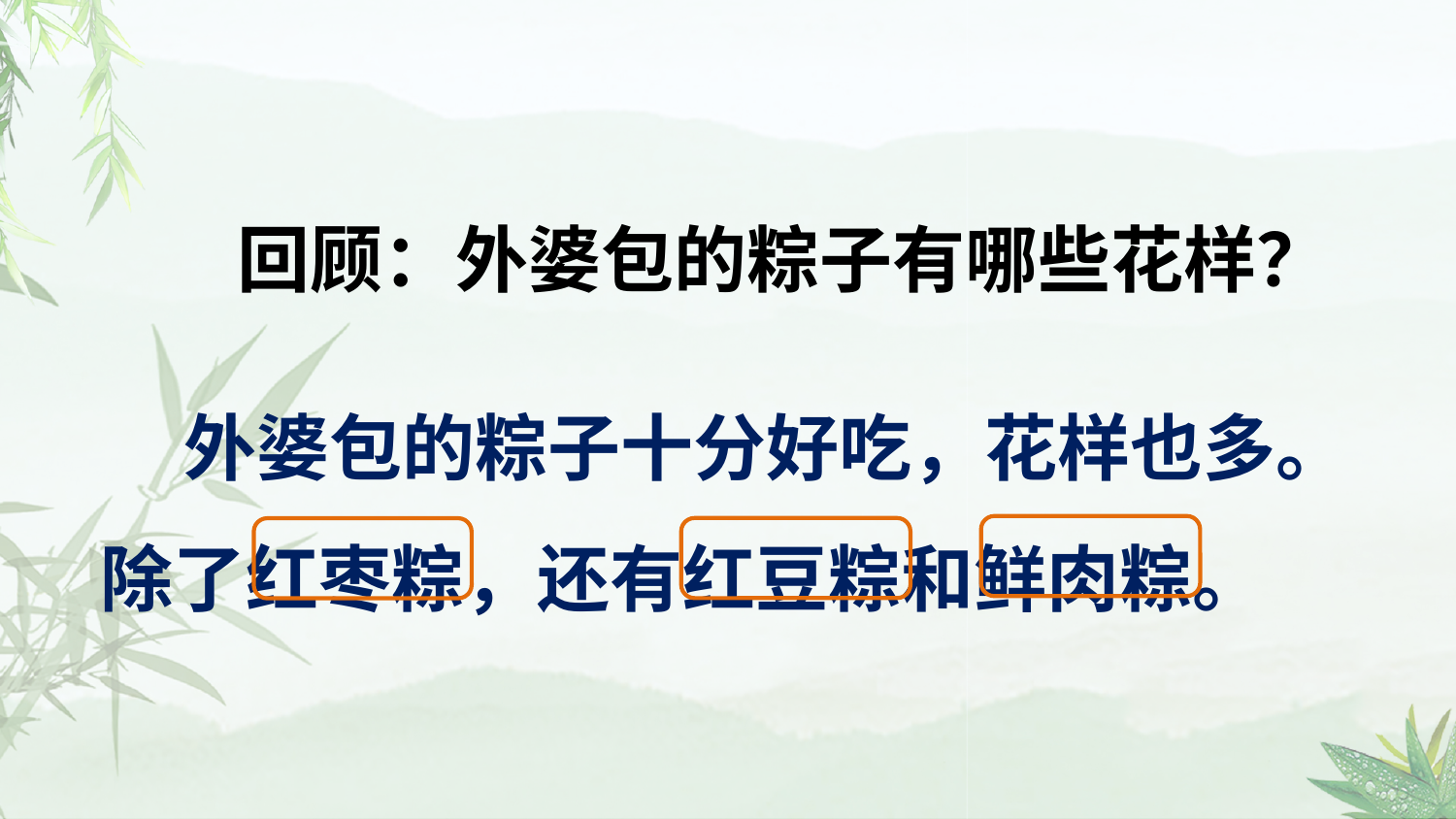

回顾：外婆包的粽子有哪些花样？
    外婆包的粽子十分好吃，花样也多。除了红枣粽，还有红豆粽和鲜肉粽。